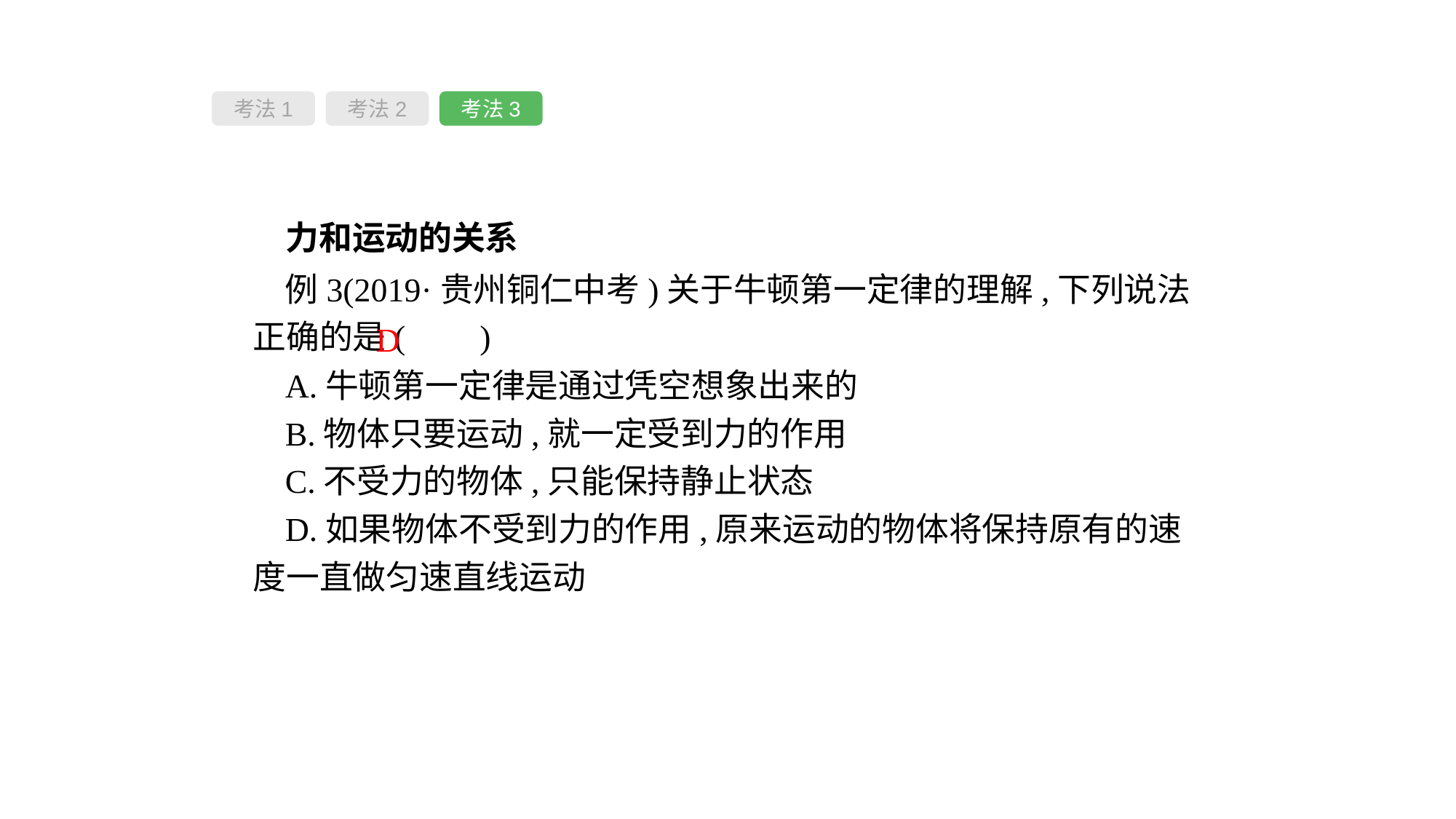

考法1
考法2
考法3
    力和运动的关系
例3(2019·贵州铜仁中考)关于牛顿第一定律的理解,下列说法正确的是(   　)
A.牛顿第一定律是通过凭空想象出来的
B.物体只要运动,就一定受到力的作用
C.不受力的物体,只能保持静止状态
D.如果物体不受到力的作用,原来运动的物体将保持原有的速度一直做匀速直线运动
D